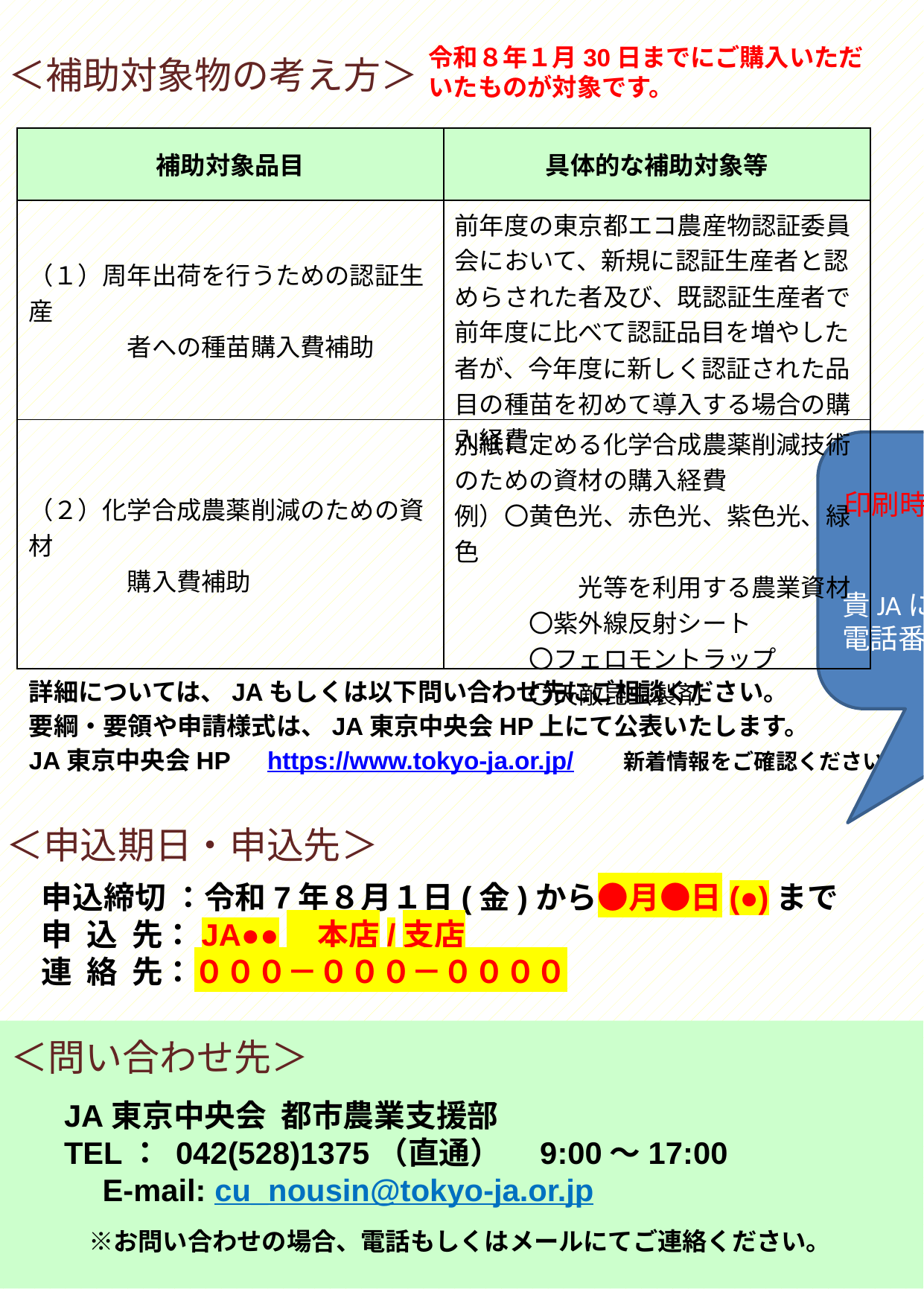

令和８年１月30日までにご購入いただいたものが対象です。
＜補助対象物の考え方＞
| 補助対象品目 | 具体的な補助対象等 |
| --- | --- |
| （１）周年出荷を行うための認証生産 　　　　者への種苗購入費補助 | 前年度の東京都エコ農産物認証委員会において、新規に認証生産者と認めらされた者及び、既認証生産者で前年度に比べて認証品目を増やした者が、今年度に新しく認証された品目の種苗を初めて導入する場合の購入経費 |
| （２）化学合成農薬削減のための資材 　　　　購入費補助 | 別紙に定める化学合成農薬削減技術のための資材の購入経費 例）〇黄色光、赤色光、紫色光、緑色 　　　　　光等を利用する農業資材 　　　〇紫外線反射シート 　　　〇フェロモントラップ 　　　〇天敵昆虫製剤 |
印刷時、この吹き出しは消してください。

貴JAにおいて申請とりまとめ窓口、電話番号、締切日を記載してください。
詳細については、JAもしくは以下問い合わせ先にご相談ください。
要綱・要領や申請様式は、JA東京中央会HP上にて公表いたします。
JA東京中央会HP　https://www.tokyo-ja.or.jp/　　新着情報をご確認ください。
＜申込期日・申込先＞
申込締切 ：令和7年８月１日(金)から●月●日(●)まで
申  込  先：JA●●　本店/支店
連  絡  先：０００－０００－００００

＜問い合わせ先＞
JA東京中央会  都市農業支援部
TEL： 042(528)1375（直通）　9:00～17:00
　E-mail: cu_nousin@tokyo-ja.or.jp
　※お問い合わせの場合、電話もしくはメールにてご連絡ください。